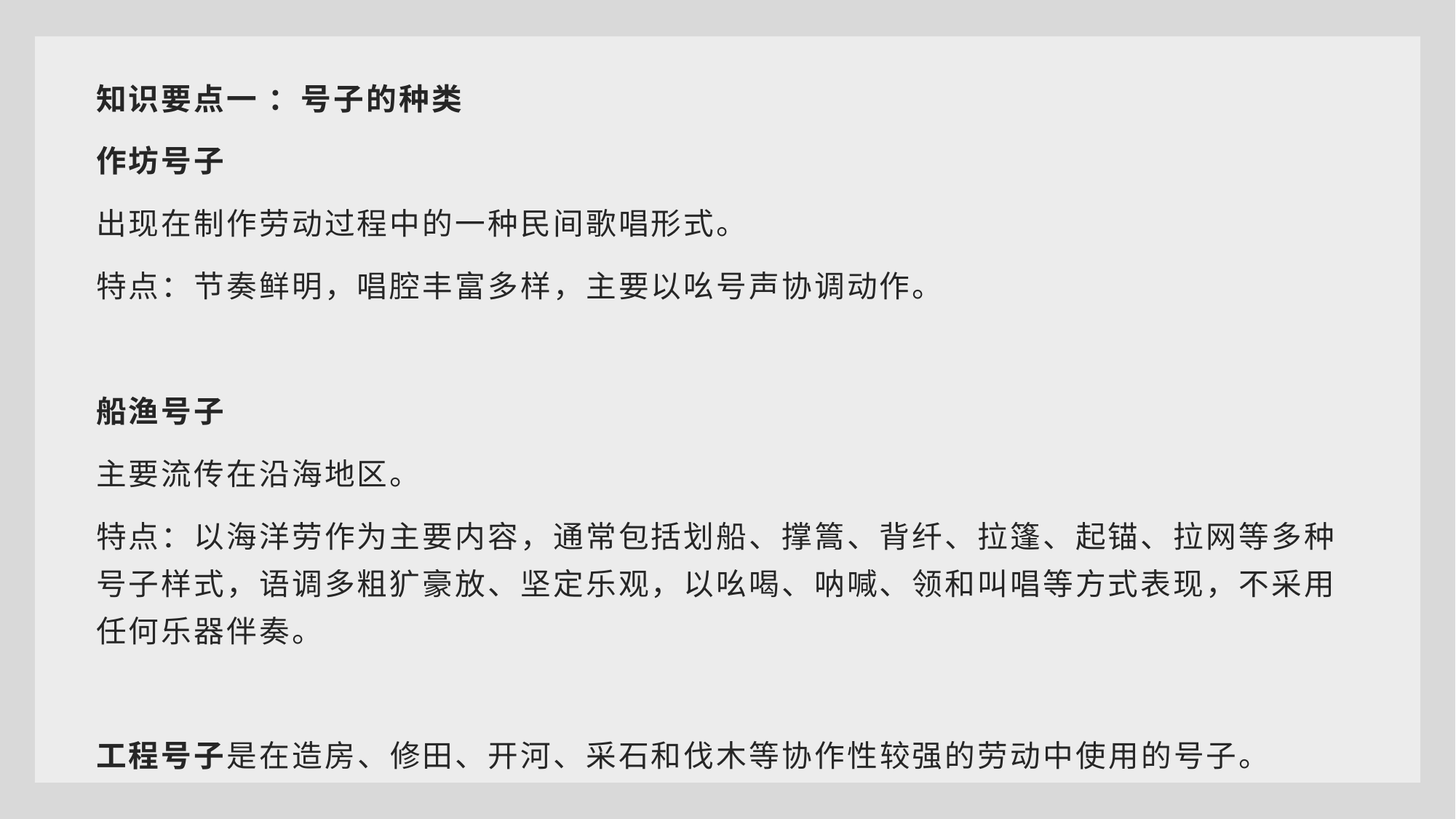

知识要点一 ：号子的种类
作坊号子
出现在制作劳动过程中的一种民间歌唱形式。
特点：节奏鲜明，唱腔丰富多样，主要以吆号声协调动作。

船渔号子
主要流传在沿海地区。
特点：以海洋劳作为主要内容，通常包括划船、撑篙、背纤、拉篷、起锚、拉网等多种号子样式，语调多粗犷豪放、坚定乐观，以吆喝、呐喊、领和叫唱等方式表现，不采用任何乐器伴奏。

工程号子是在造房、修田、开河、采石和伐木等协作性较强的劳动中使用的号子。